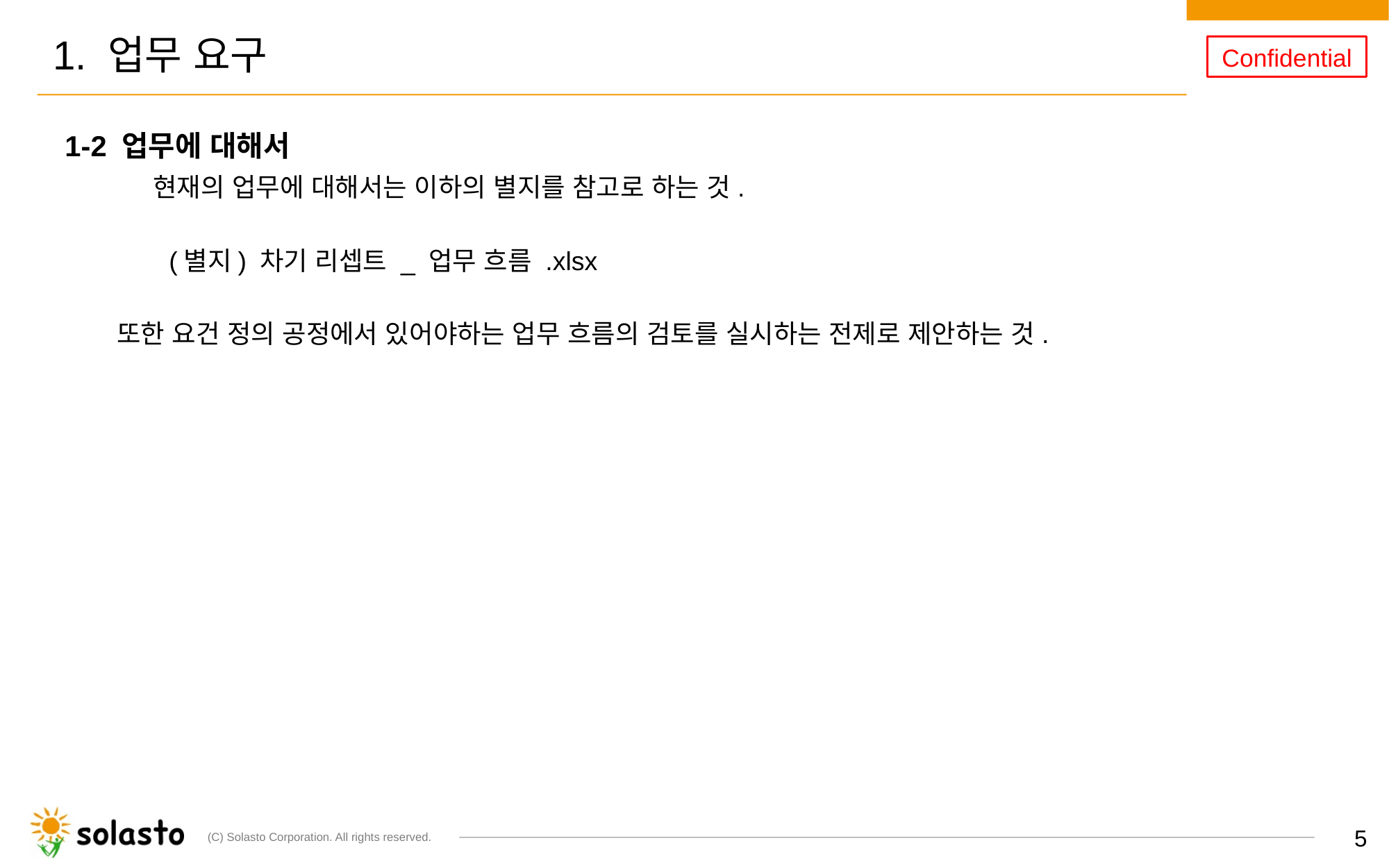

# 1. 업무 요구
1-2 업무에 대해서
　　　 현재의 업무에 대해서는 이하의 별지를 참고로 하는 것.

(별지) 차기 리셉트 _ 업무 흐름 .xlsx

또한 요건 정의 공정에서 있어야하는 업무 흐름의 검토를 실시하는 전제로 제안하는 것.